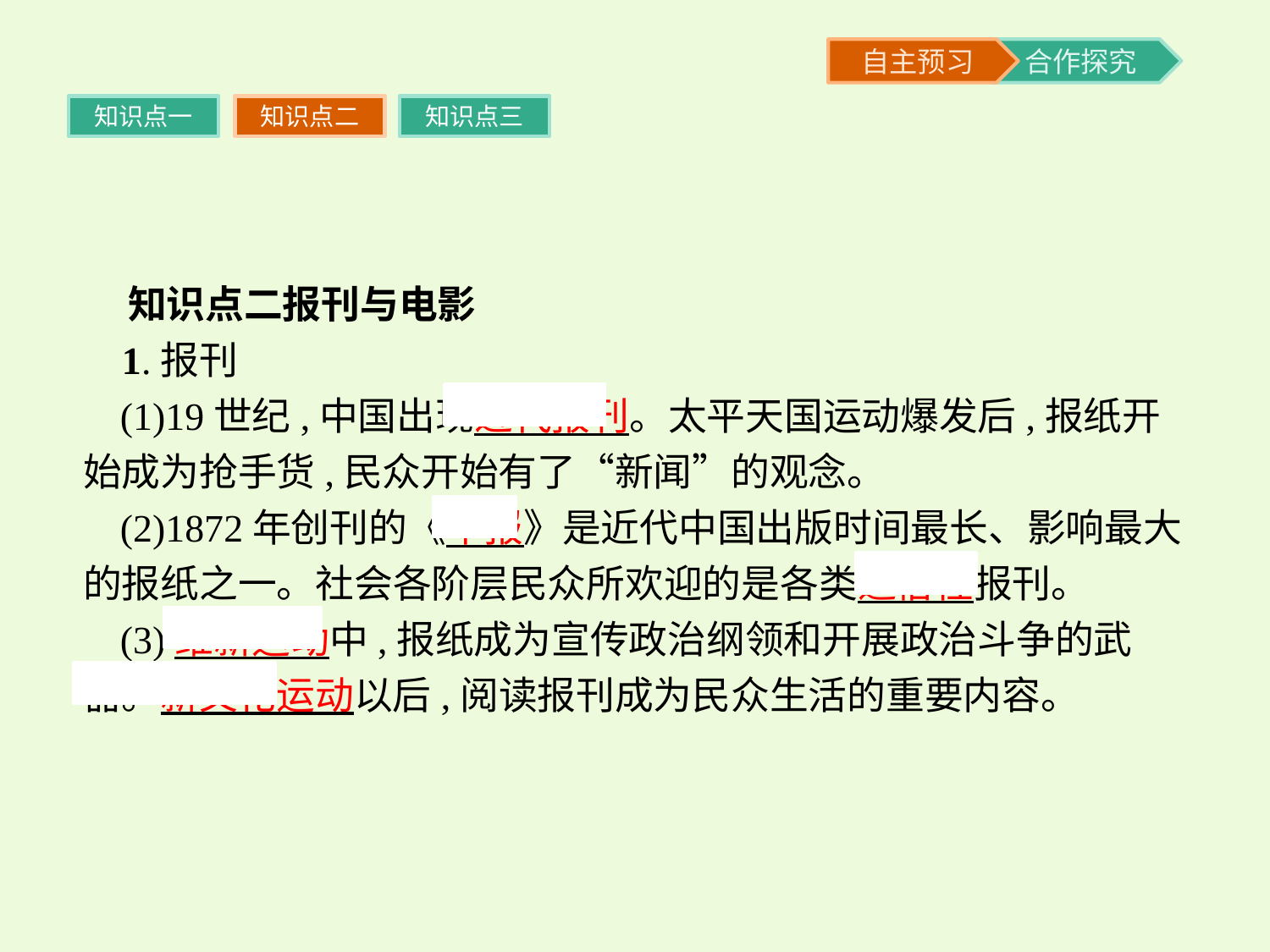

知识点一
知识点二
知识点三
    知识点二报刊与电影
    1.报刊
(1)19世纪,中国出现近代报刊。太平天国运动爆发后,报纸开始成为抢手货,民众开始有了“新闻”的观念。
(2)1872年创刊的《申报》是近代中国出版时间最长、影响最大的报纸之一。社会各阶层民众所欢迎的是各类通俗性报刊。
(3)维新运动中,报纸成为宣传政治纲领和开展政治斗争的武器。新文化运动以后,阅读报刊成为民众生活的重要内容。